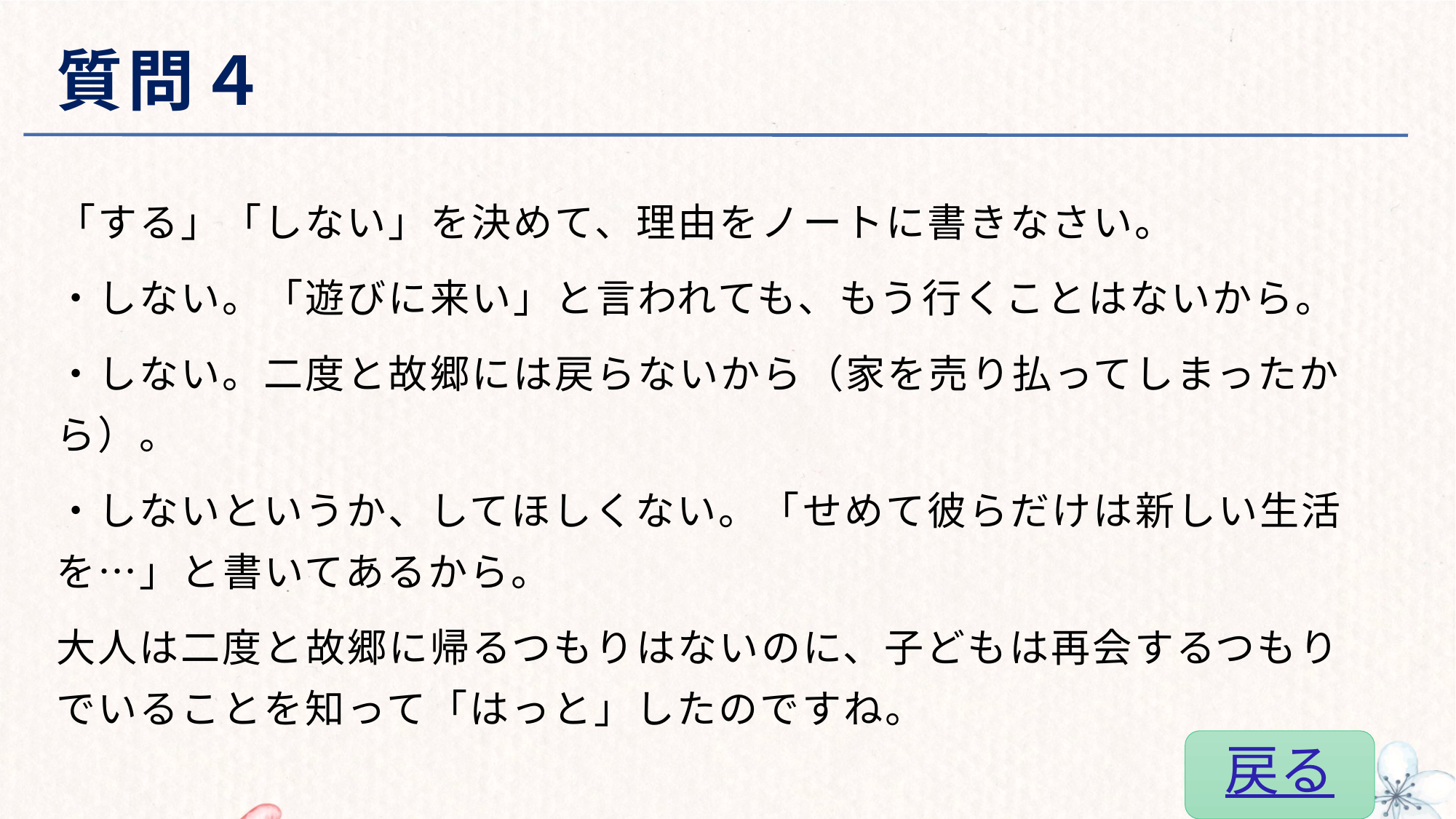

# 質問４
「する」「しない」を決めて、理由をノートに書きなさい。
・しない。「遊びに来い」と言われても、もう行くことはないから。
・しない。二度と故郷には戻らないから（家を売り払ってしまったから）。
・しないというか、してほしくない。「せめて彼らだけは新しい生活を…」と書いてあるから。
大人は二度と故郷に帰るつもりはないのに、子どもは再会するつもりでいることを知って「はっと」したのですね。

戻る